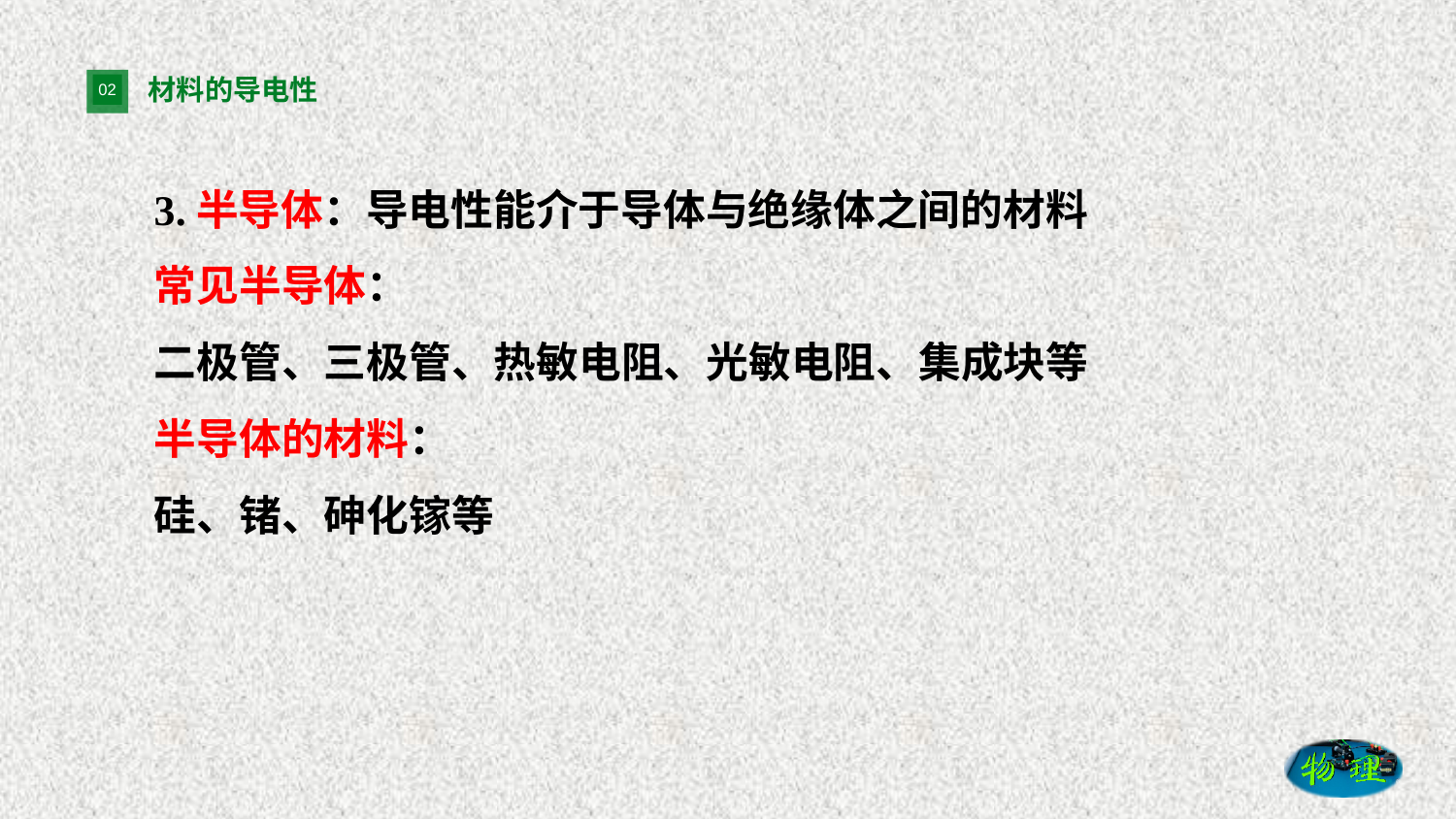

# 材料的导电性
3.半导体：导电性能介于导体与绝缘体之间的材料
常见半导体：
二极管、三极管、热敏电阻、光敏电阻、集成块等
半导体的材料：
硅、锗、砷化镓等